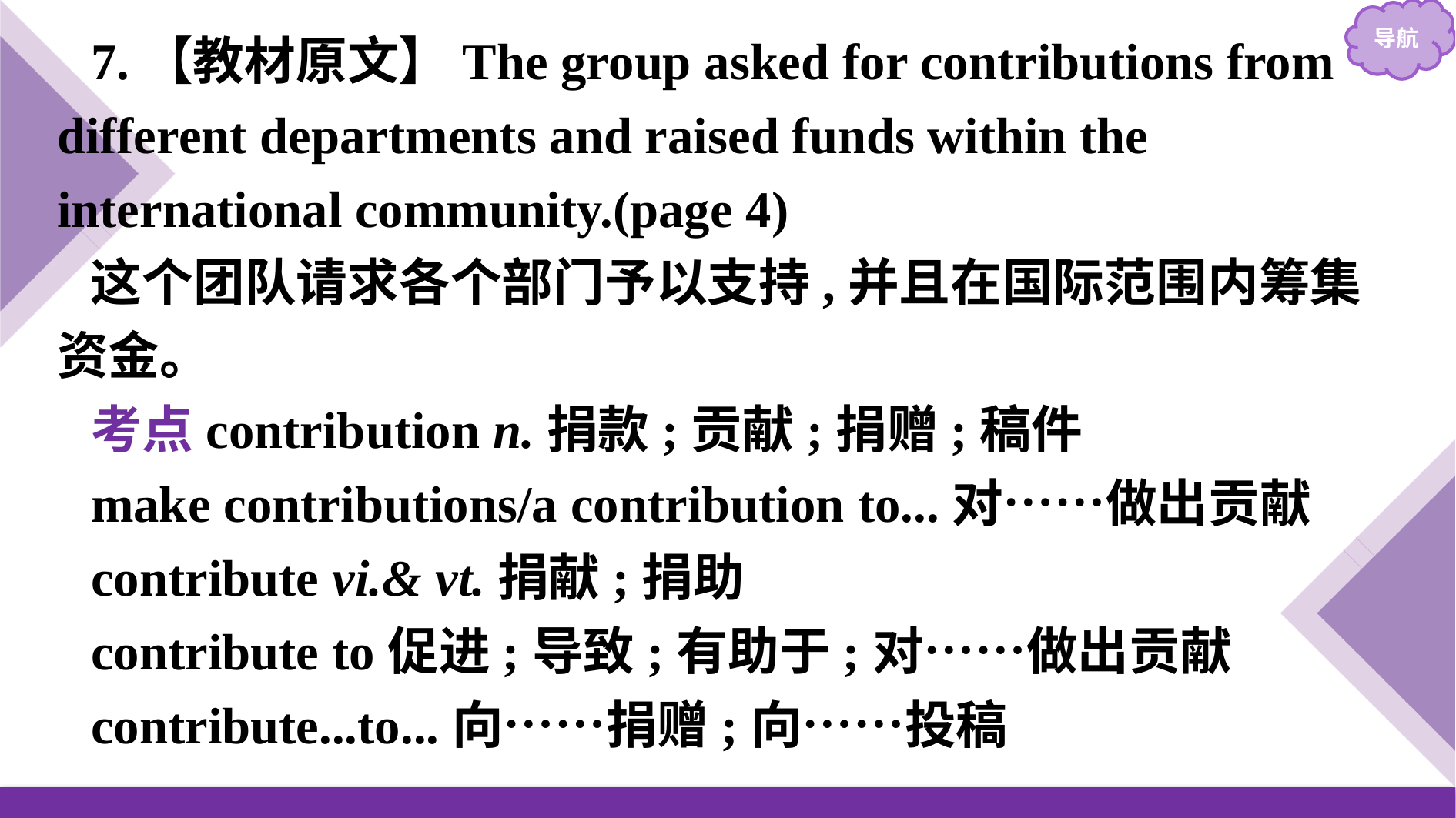

7.【教材原文】The group asked for contributions from different departments and raised funds within the international community.(page 4)
这个团队请求各个部门予以支持,并且在国际范围内筹集资金。
考点contribution n.捐款;贡献;捐赠;稿件
make contributions/a contribution to...对……做出贡献
contribute vi.& vt.捐献;捐助
contribute to促进;导致;有助于;对……做出贡献
contribute...to...向……捐赠;向……投稿